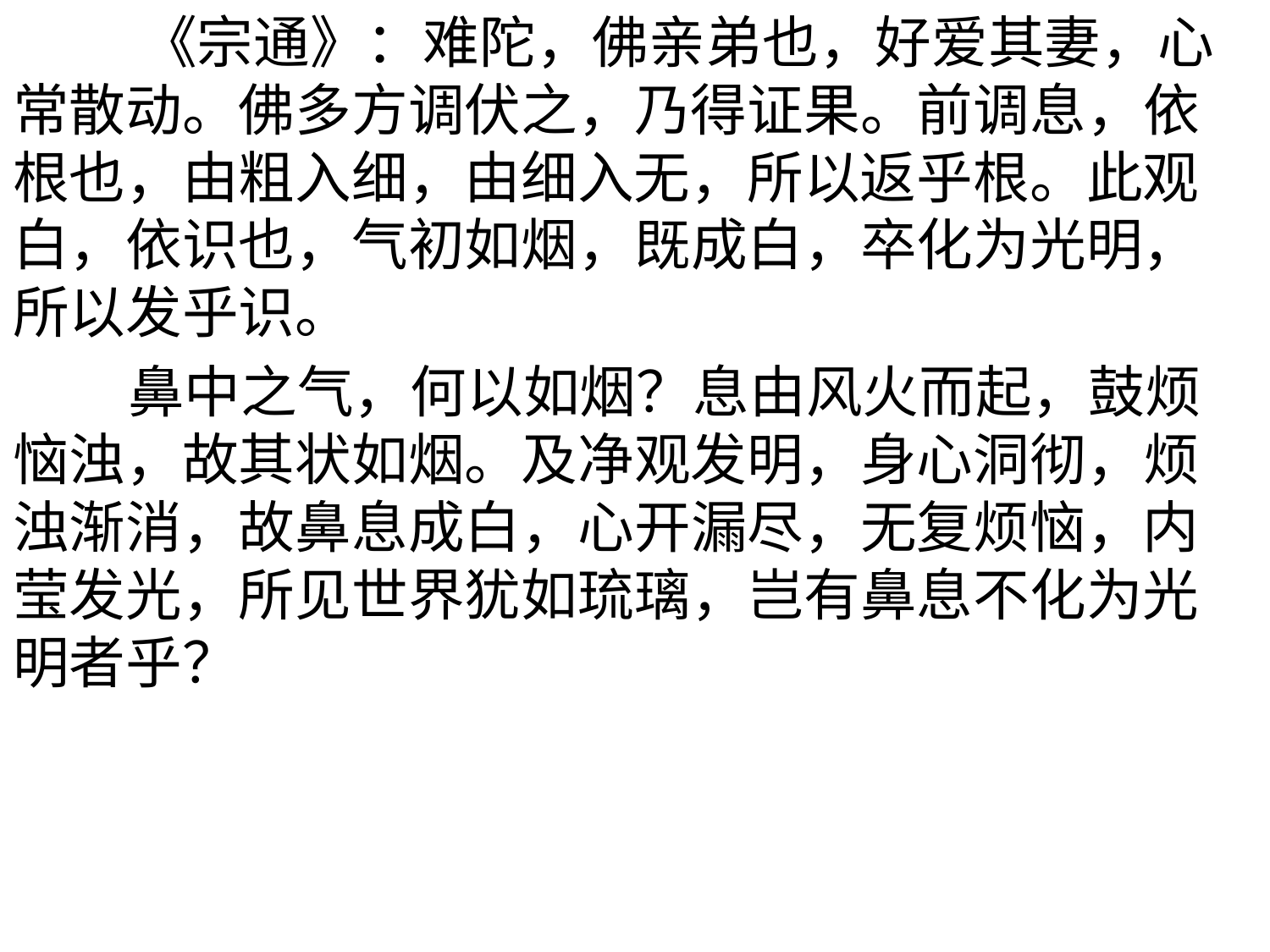

《宗通》：难陀，佛亲弟也，好爱其妻，心常散动。佛多方调伏之，乃得证果。前调息，依根也，由粗入细，由细入无，所以返乎根。此观白，依识也，气初如烟，既成白，卒化为光明，所以发乎识。
        鼻中之气，何以如烟？息由风火而起，鼓烦恼浊，故其状如烟。及净观发明，身心洞彻，烦浊渐消，故鼻息成白，心开漏尽，无复烦恼，内莹发光，所见世界犹如琉璃，岂有鼻息不化为光明者乎？